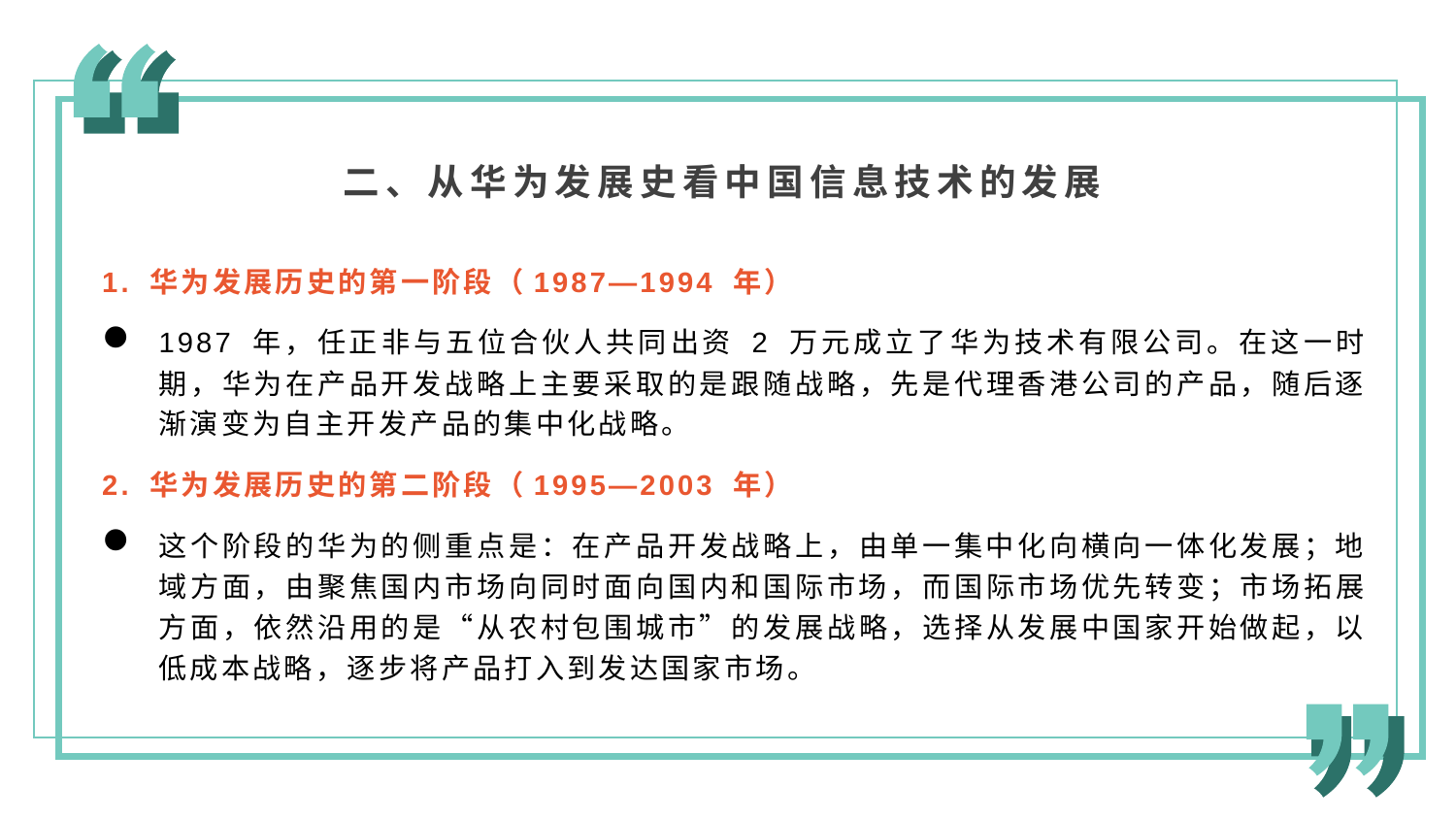

二、从华为发展史看中国信息技术的发展
1. 华为发展历史的第一阶段（1987—1994 年）
1987 年，任正非与五位合伙人共同出资 2 万元成立了华为技术有限公司。在这一时期，华为在产品开发战略上主要采取的是跟随战略，先是代理香港公司的产品，随后逐渐演变为自主开发产品的集中化战略。
2. 华为发展历史的第二阶段（1995—2003 年）
这个阶段的华为的侧重点是：在产品开发战略上，由单一集中化向横向一体化发展；地域方面，由聚焦国内市场向同时面向国内和国际市场，而国际市场优先转变；市场拓展方面，依然沿用的是“从农村包围城市”的发展战略，选择从发展中国家开始做起，以低成本战略，逐步将产品打入到发达国家市场。